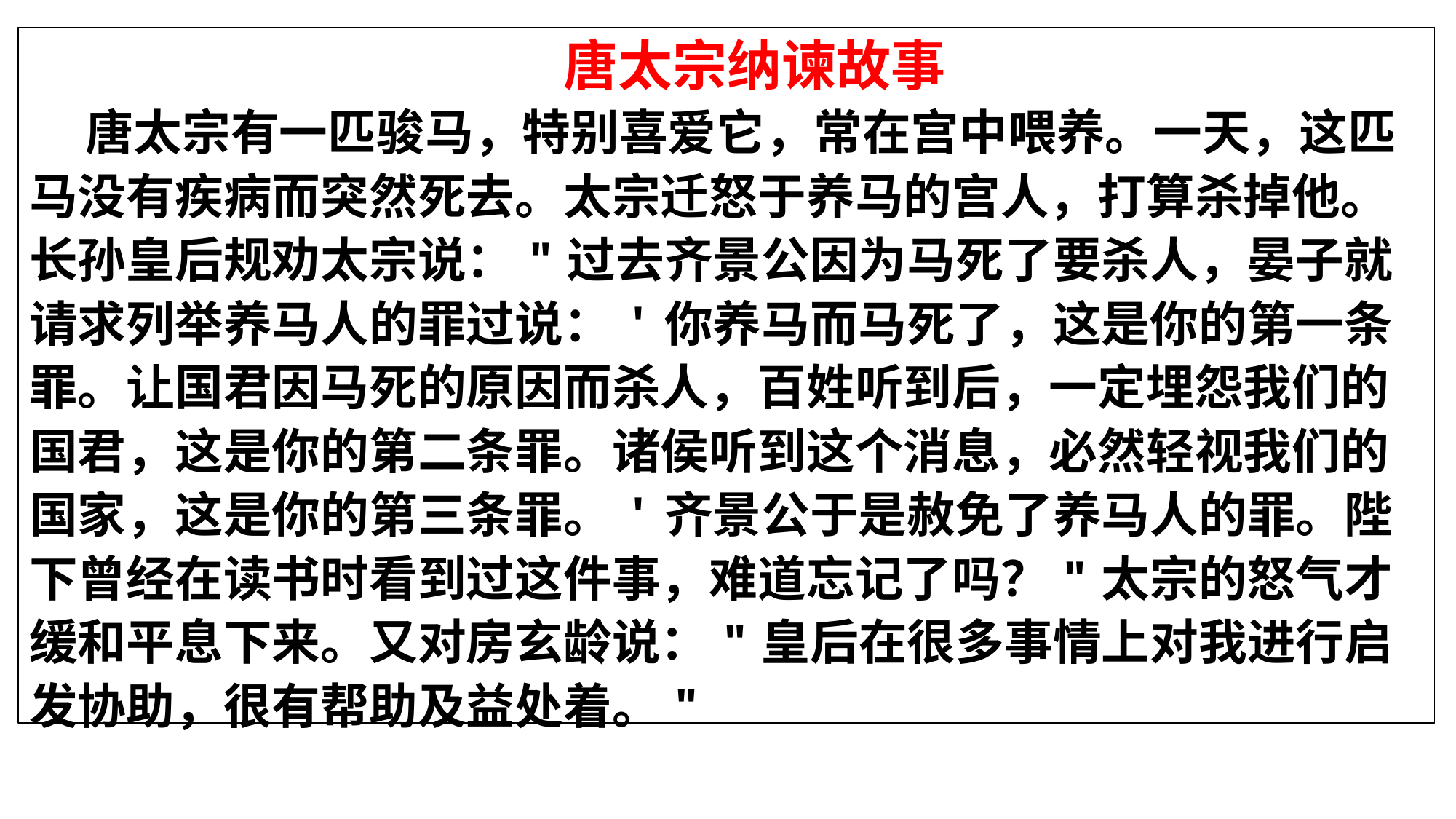

唐太宗纳谏故事
    唐太宗有一匹骏马，特别喜爱它，常在宫中喂养。一天，这匹马没有疾病而突然死去。太宗迁怒于养马的宫人，打算杀掉他。长孙皇后规劝太宗说："过去齐景公因为马死了要杀人，晏子就请求列举养马人的罪过说：'你养马而马死了，这是你的第一条罪。让国君因马死的原因而杀人，百姓听到后，一定埋怨我们的国君，这是你的第二条罪。诸侯听到这个消息，必然轻视我们的国家，这是你的第三条罪。'齐景公于是赦免了养马人的罪。陛下曾经在读书时看到过这件事，难道忘记了吗？"太宗的怒气才缓和平息下来。又对房玄龄说："皇后在很多事情上对我进行启发协助，很有帮助及益处着。"